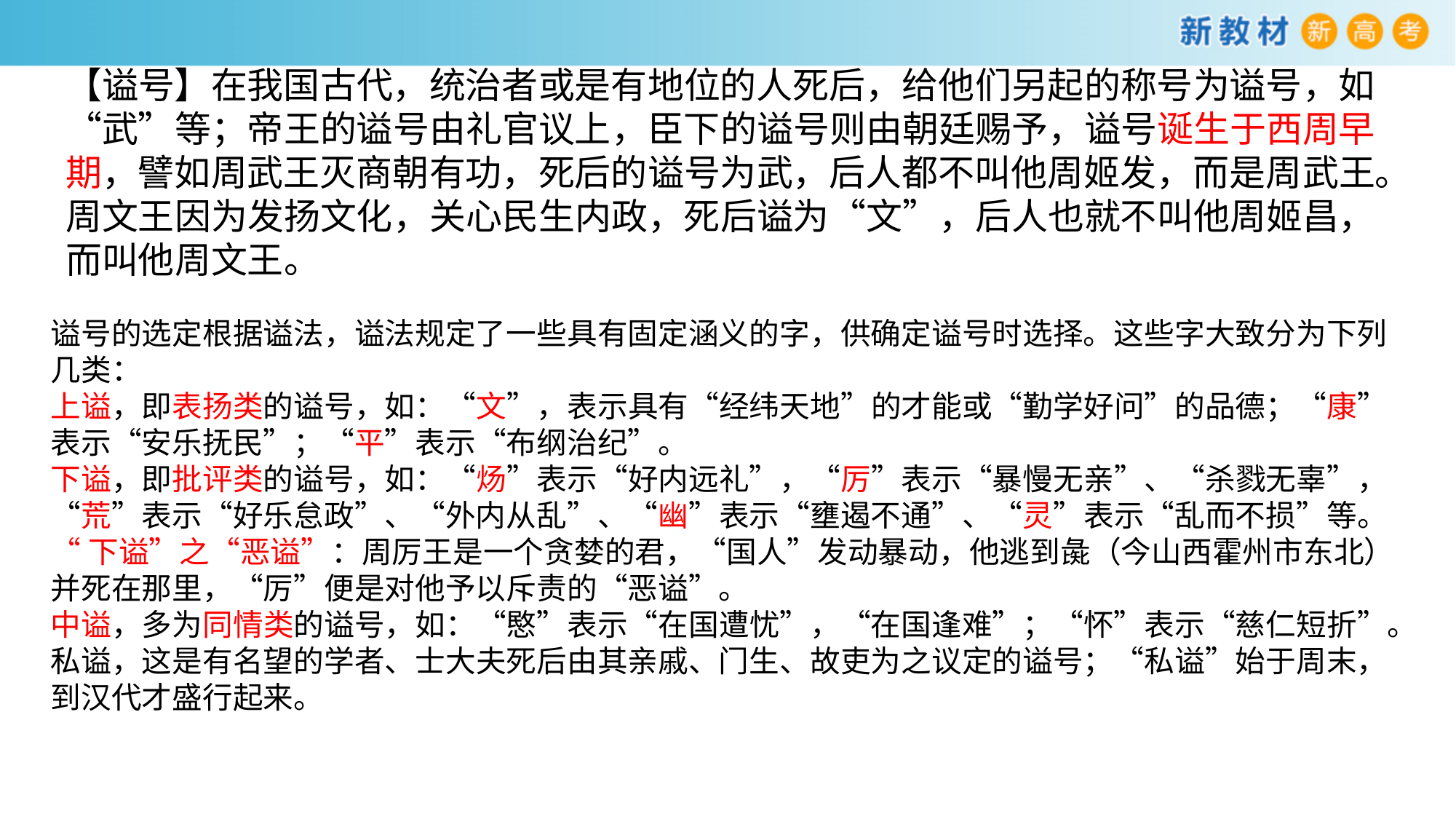

【谥号】在我国古代，统治者或是有地位的人死后，给他们另起的称号为谥号，如“武”等；帝王的谥号由礼官议上，臣下的谥号则由朝廷赐予，谥号诞生于西周早期，譬如周武王灭商朝有功，死后的谥号为武，后人都不叫他周姬发，而是周武王。周文王因为发扬文化，关心民生内政，死后谥为“文”，后人也就不叫他周姬昌，而叫他周文王。
谥号的选定根据谥法，谥法规定了一些具有固定涵义的字，供确定谥号时选择。这些字大致分为下列几类：
上谥，即表扬类的谥号，如：“文”，表示具有“经纬天地”的才能或“勤学好问”的品德；“康”表示“安乐抚民”；“平”表示“布纲治纪”。
下谥，即批评类的谥号，如：“炀”表示“好内远礼”，“厉”表示“暴慢无亲”、“杀戮无辜”，“荒”表示“好乐怠政”、“外内从乱”、“幽”表示“壅遏不通”、“灵”表示“乱而不损”等。
“下谥”之“恶谥”：周厉王是一个贪婪的君，“国人”发动暴动，他逃到彘（今山西霍州市东北）并死在那里，“厉”便是对他予以斥责的“恶谥”。
中谥，多为同情类的谥号，如：“愍”表示“在国遭忧”，“在国逢难”；“怀”表示“慈仁短折”。
私谥，这是有名望的学者、士大夫死后由其亲戚、门生、故吏为之议定的谥号；“私谥”始于周末，到汉代才盛行起来。